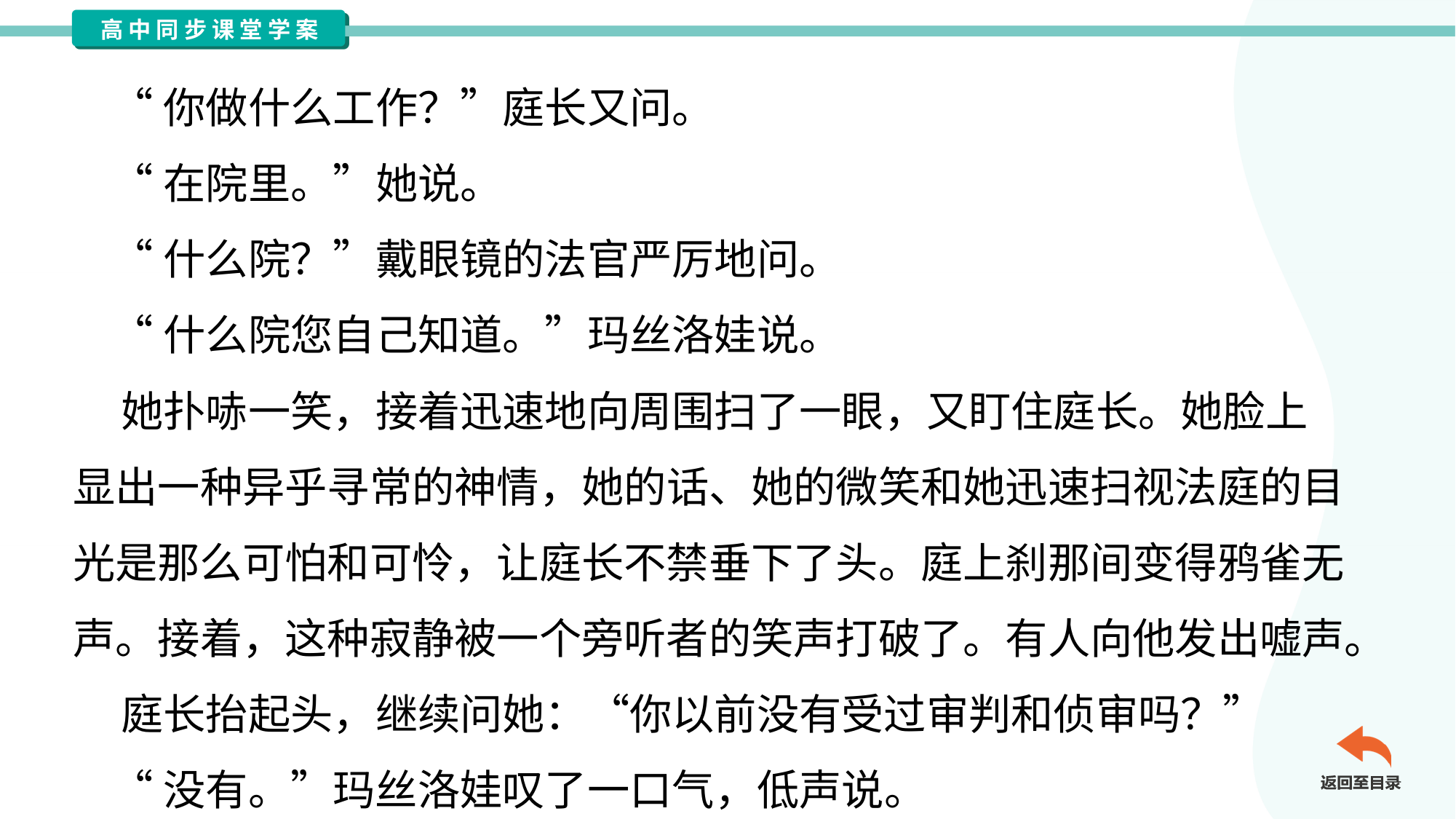

“你做什么工作？”庭长又问。
    “在院里。”她说。
    “什么院？”戴眼镜的法官严厉地问。
    “什么院您自己知道。”玛丝洛娃说。
    她扑哧一笑，接着迅速地向周围扫了一眼，又盯住庭长。她脸上
显出一种异乎寻常的神情，她的话、她的微笑和她迅速扫视法庭的目
光是那么可怕和可怜，让庭长不禁垂下了头。庭上刹那间变得鸦雀无
声。接着，这种寂静被一个旁听者的笑声打破了。有人向他发出嘘声。
    庭长抬起头，继续问她：“你以前没有受过审判和侦审吗？”
    “没有。”玛丝洛娃叹了一口气，低声说。